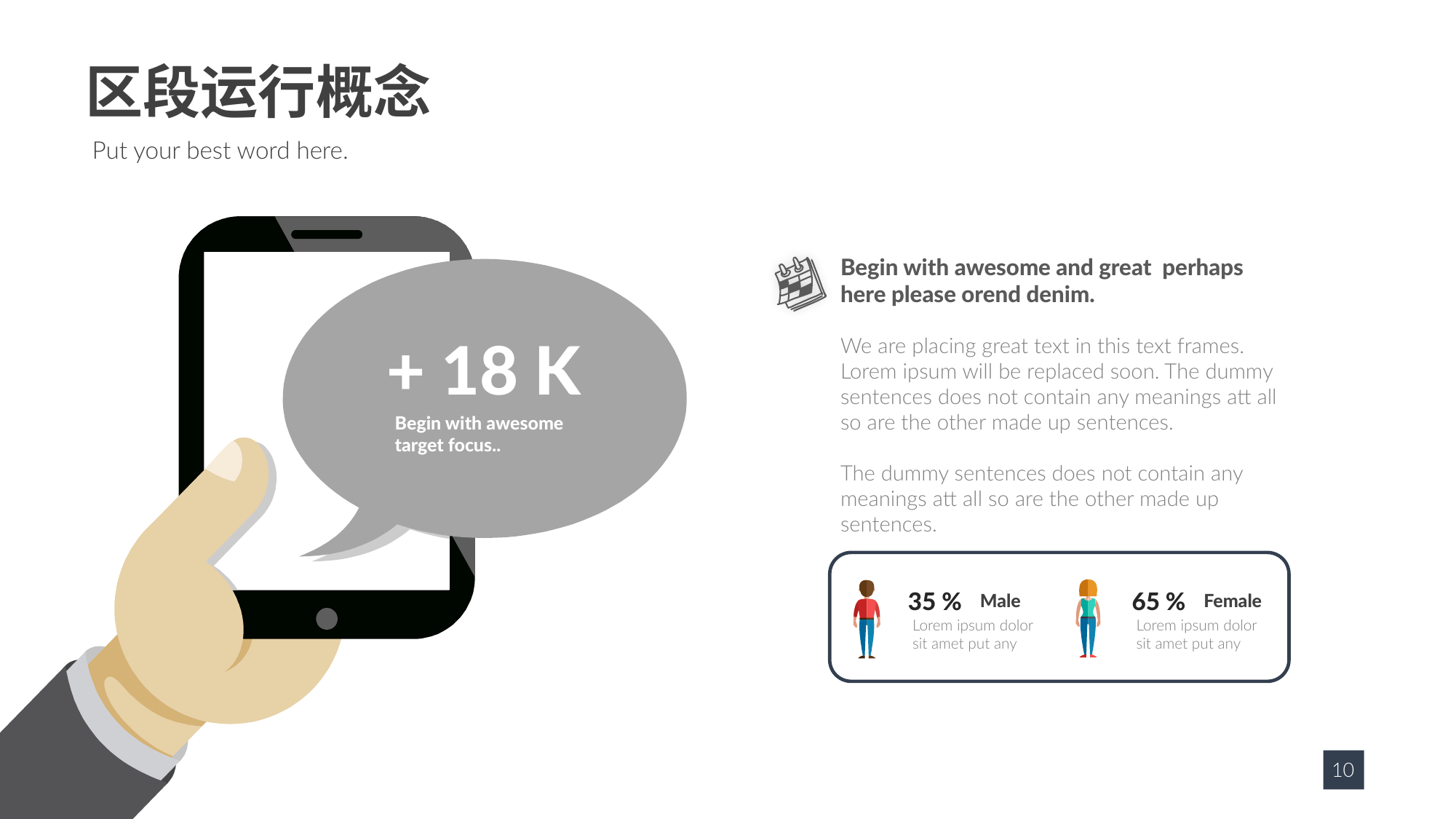

区段运行概念
Put your best word here.

+ 18 K
Begin with awesome target focus..
Begin with awesome and great  perhaps here please orend denim.

We are placing great text in this text frames. Lorem ipsum will be replaced soon. The dummy sentences does not contain any meanings att all so are the other made up sentences.

The dummy sentences does not contain any meanings att all so are the other made up sentences.

35 %
Male
Lorem ipsum dolor sit amet put any
65 %
Female
Lorem ipsum dolor sit amet put any

10